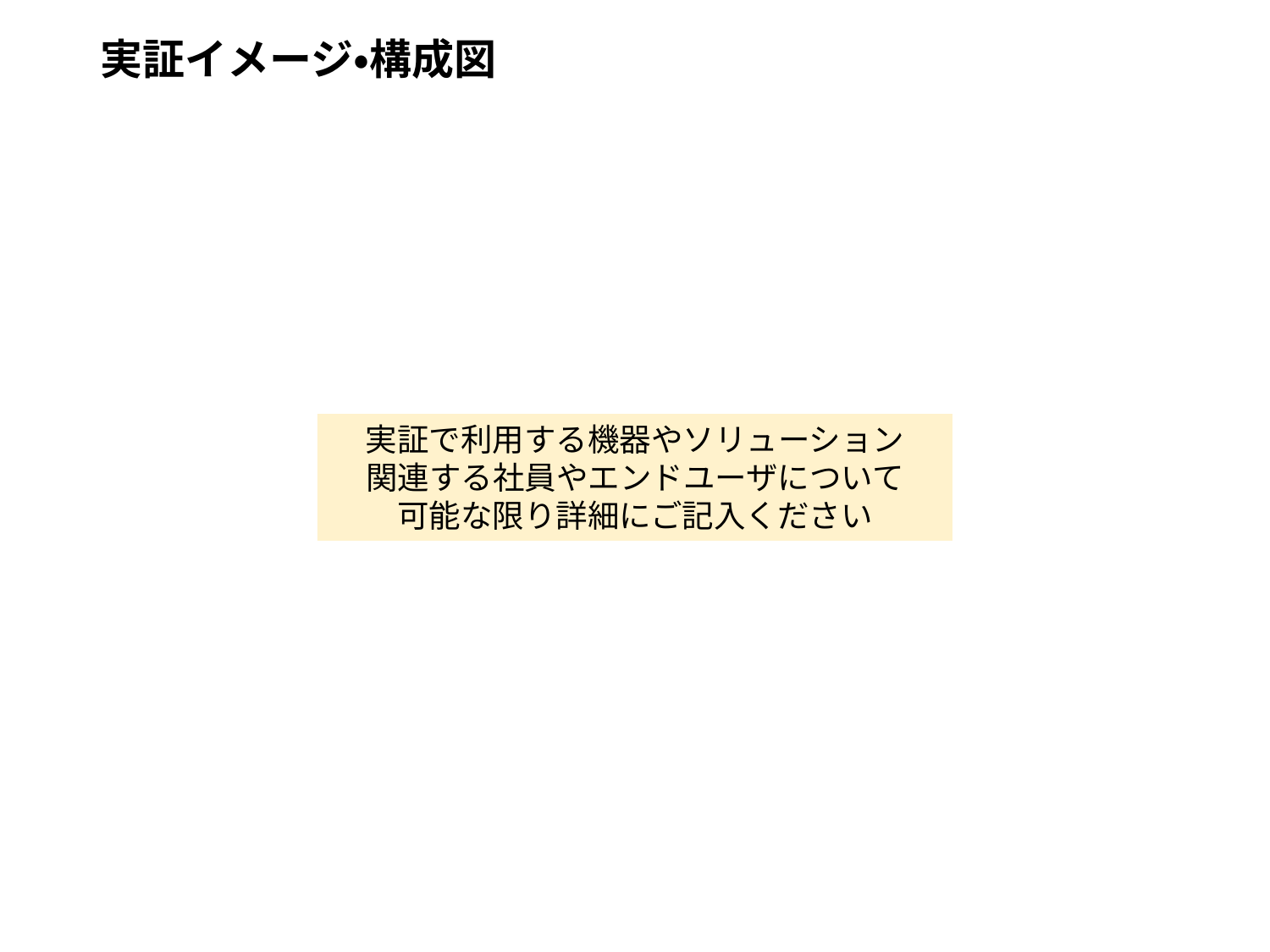

# 実証イメージ・構成図
実証で利用する機器やソリューション
関連する社員やエンドユーザについて
可能な限り詳細にご記入ください